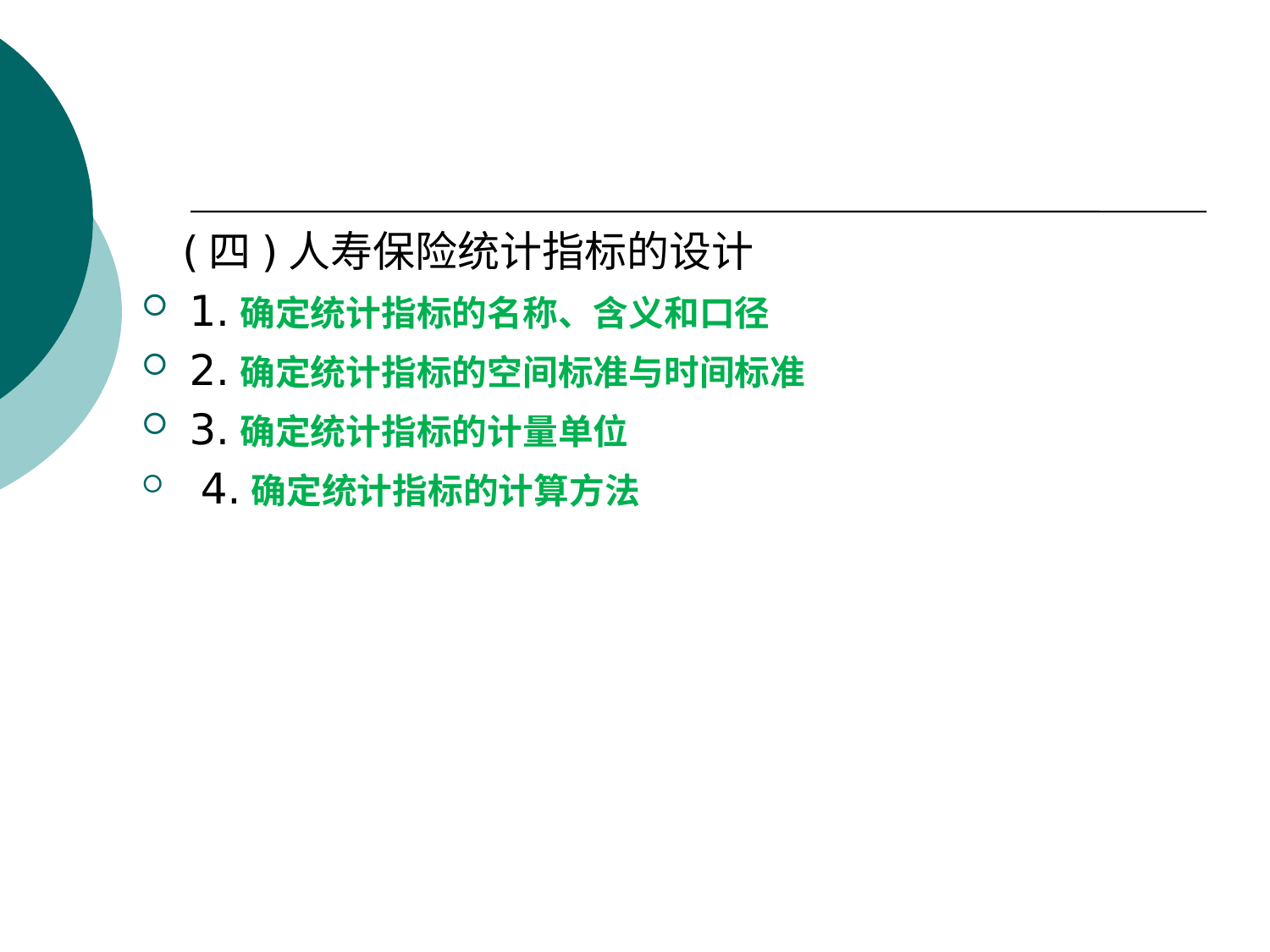

#
   (四)人寿保险统计指标的设计
1.确定统计指标的名称、含义和口径
2.确定统计指标的空间标准与时间标准
3.确定统计指标的计量单位
 4.确定统计指标的计算方法